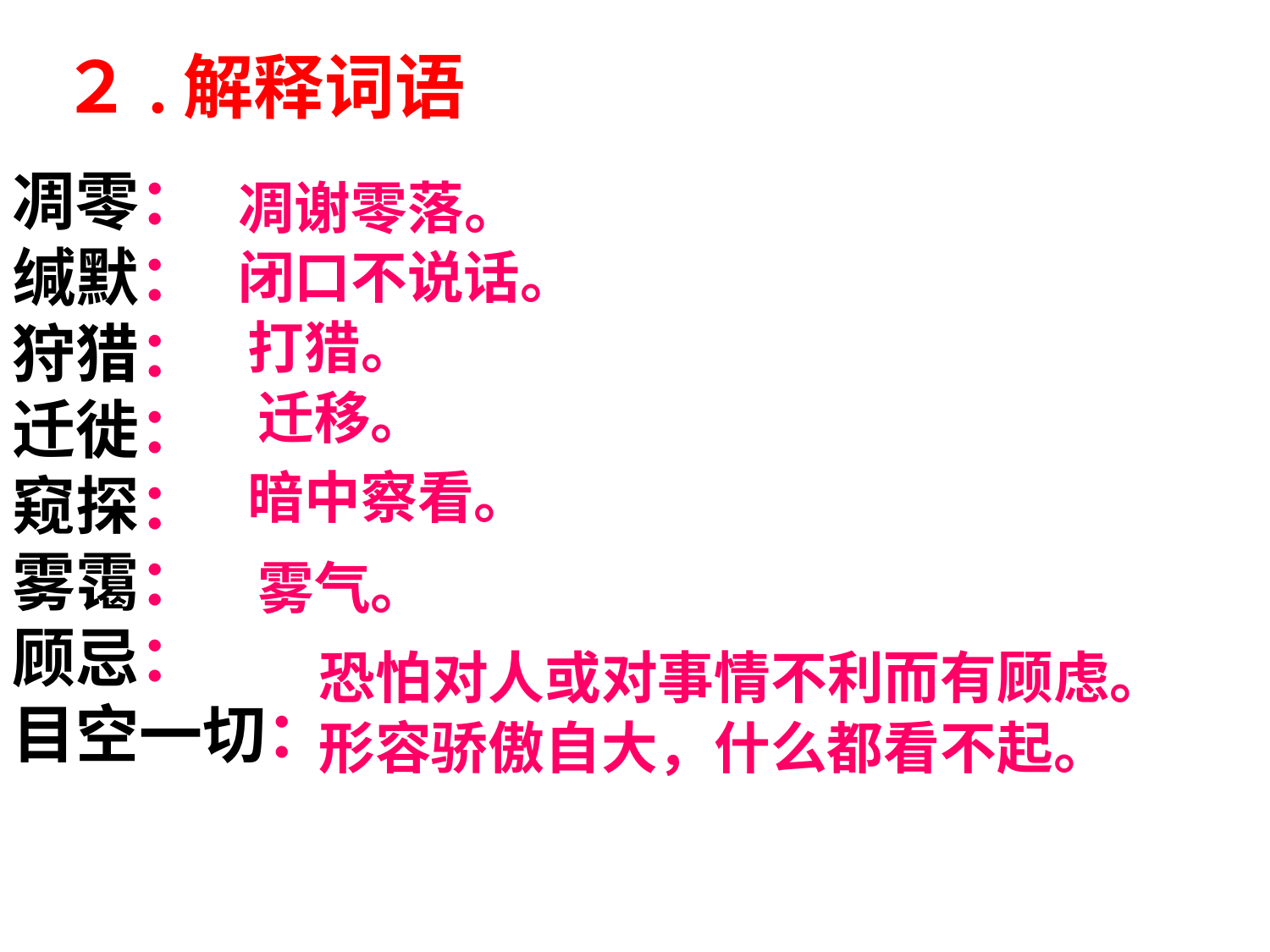

２.解释词语
凋零：
缄默：
狩猎：
迁徙：
窥探：
雾霭：
顾忌：
目空一切：
凋谢零落。
闭口不说话。
打猎。
迁移。
暗中察看。
雾气。
恐怕对人或对事情不利而有顾虑。
形容骄傲自大，什么都看不起。